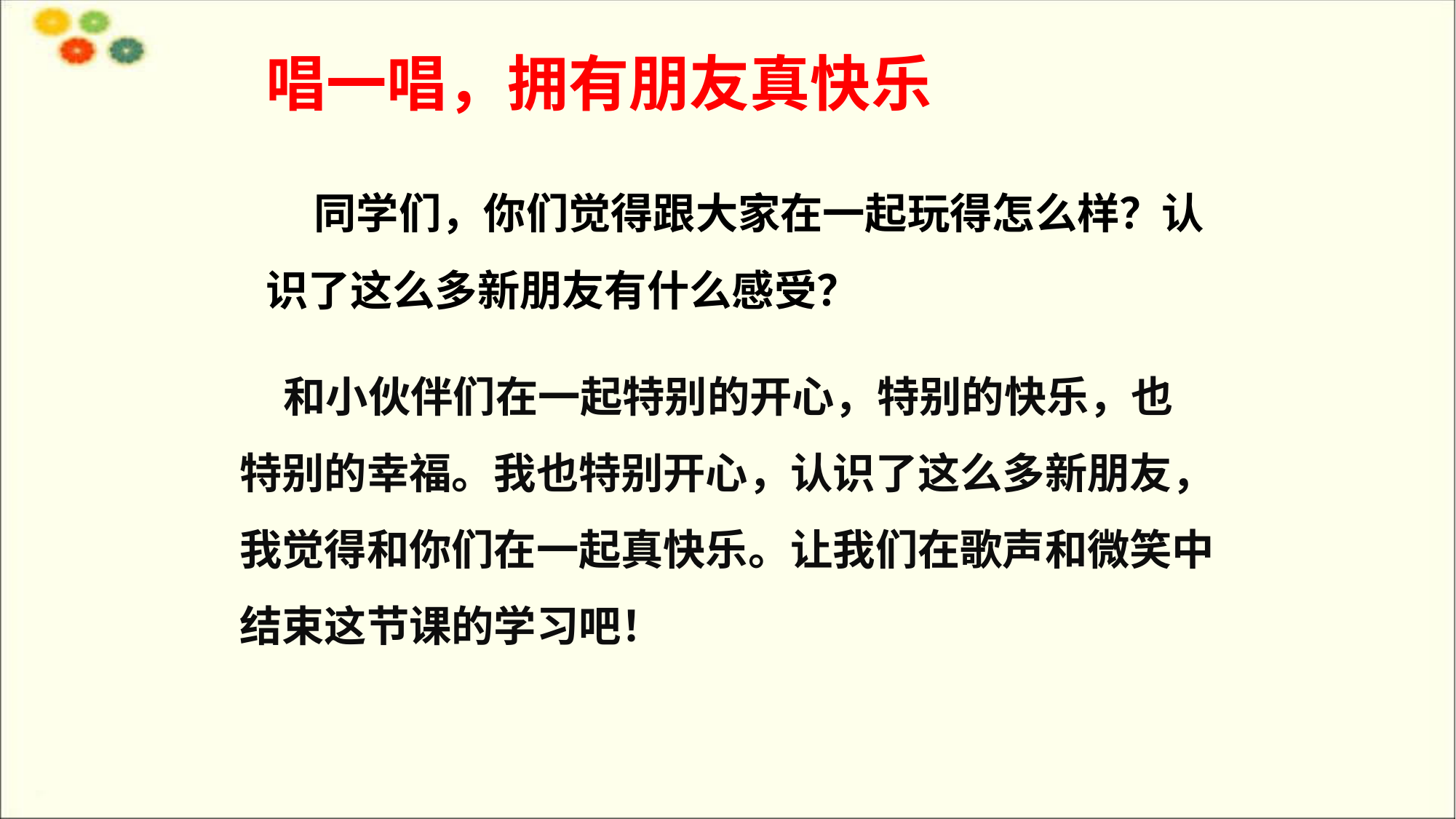

唱一唱，拥有朋友真快乐
    同学们，你们觉得跟大家在一起玩得怎么样？认识了这么多新朋友有什么感受？
       和小伙伴们在一起特别的开心，特别的快乐，也特别的幸福。我也特别开心，认识了这么多新朋友，我觉得和你们在一起真快乐。让我们在歌声和微笑中结束这节课的学习吧！